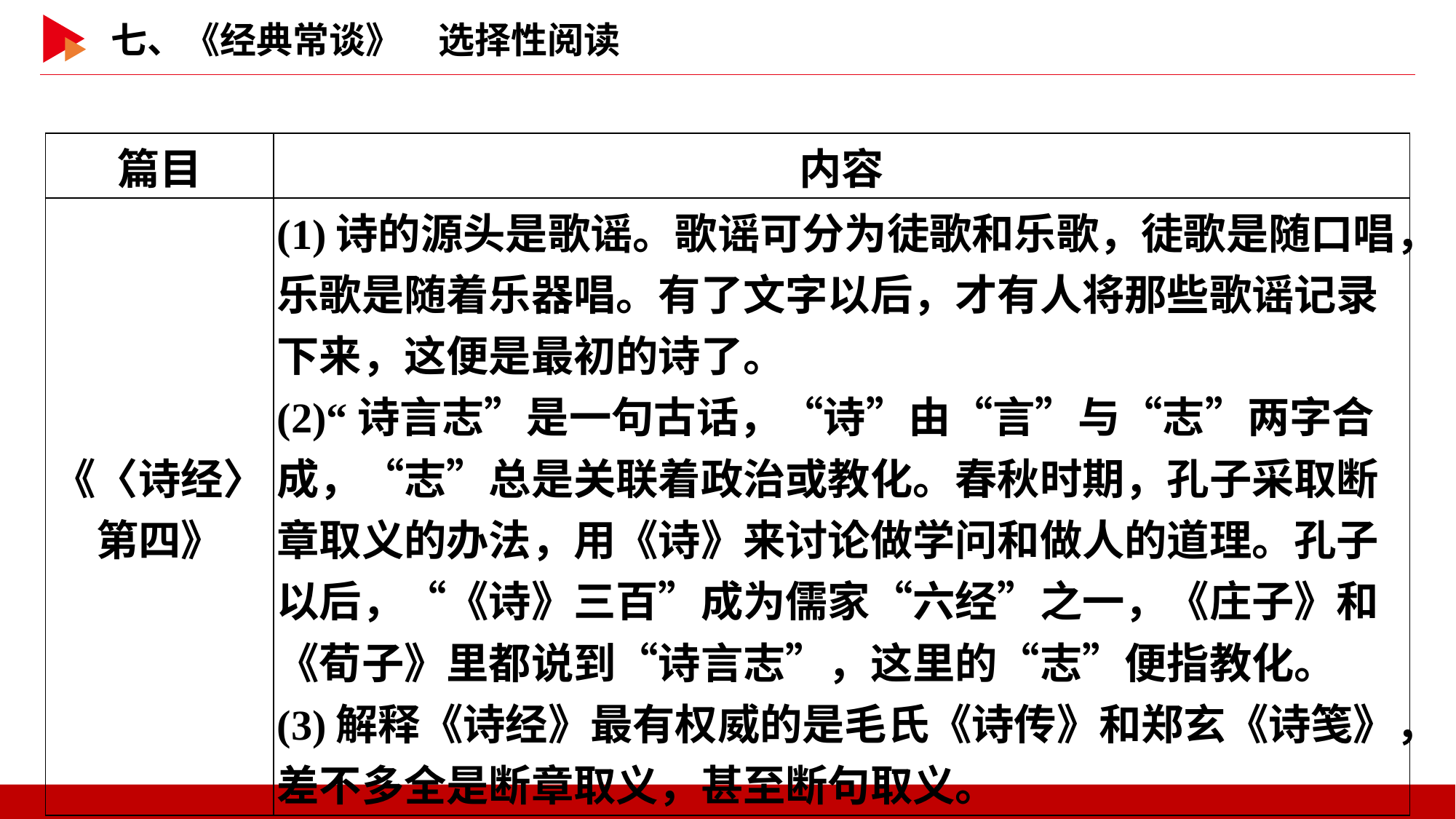

| 篇目 | 内容 |
| --- | --- |
| 《〈诗经〉第四》 | (1)诗的源头是歌谣。歌谣可分为徒歌和乐歌，徒歌是随口唱，乐歌是随着乐器唱。有了文字以后，才有人将那些歌谣记录下来，这便是最初的诗了。 (2)“诗言志”是一句古话，“诗”由“言”与“志”两字合成，“志”总是关联着政治或教化。春秋时期，孔子采取断章取义的办法，用《诗》来讨论做学问和做人的道理。孔子以后，“《诗》三百”成为儒家“六经”之一，《庄子》和《荀子》里都说到“诗言志”，这里的“志”便指教化。 (3)解释《诗经》最有权威的是毛氏《诗传》和郑玄《诗笺》，差不多全是断章取义，甚至断句取义。 |